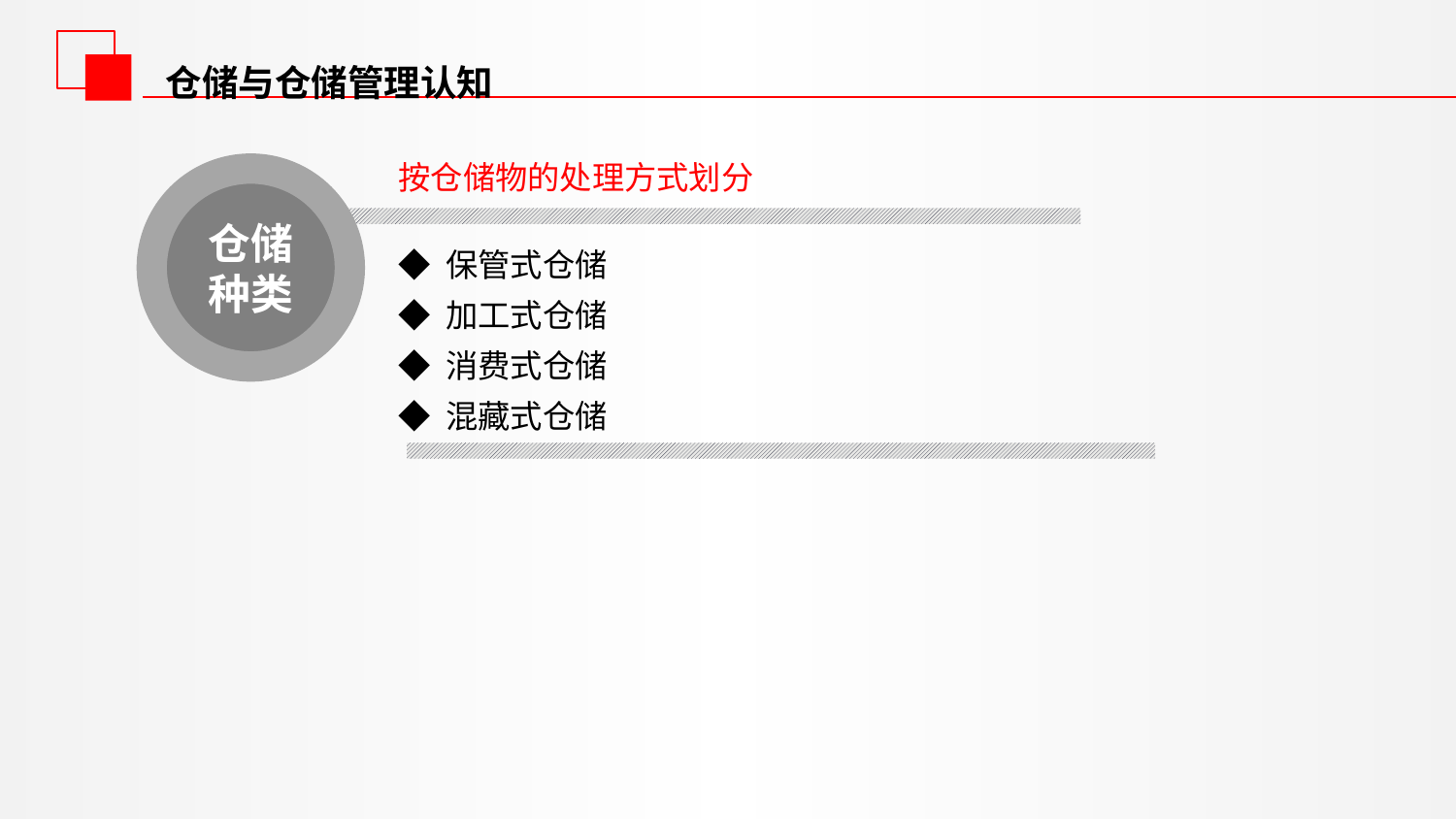

仓储与仓储管理认知
按仓储物的处理方式划分
仓储种类

◆ 保管式仓储
◆ 加工式仓储
◆ 消费式仓储
◆ 混藏式仓储